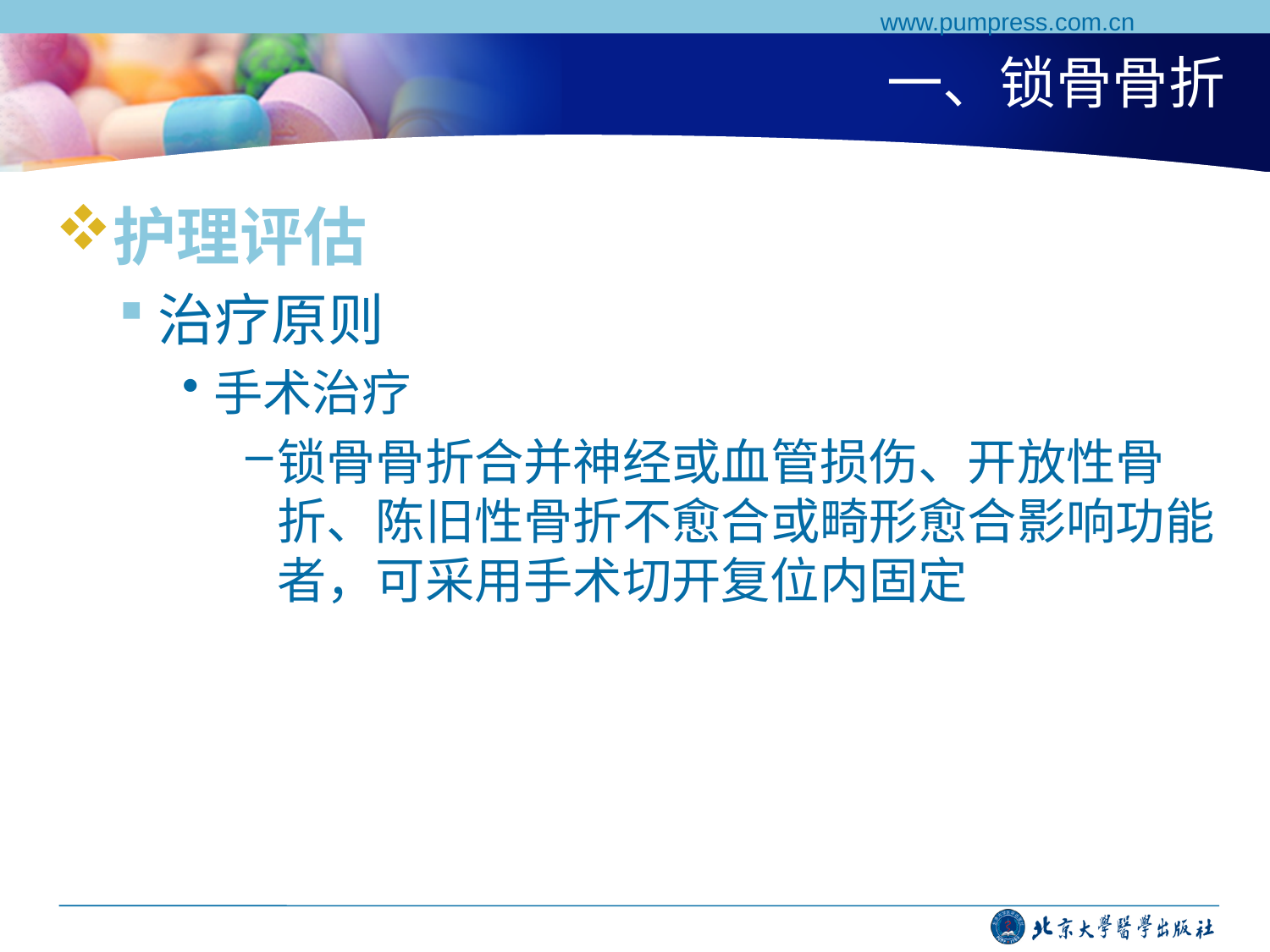

www.pumpress.com.cn
# 一、锁骨骨折
护理评估
治疗原则
手术治疗
锁骨骨折合并神经或血管损伤、开放性骨折、陈旧性骨折不愈合或畸形愈合影响功能者，可采用手术切开复位内固定